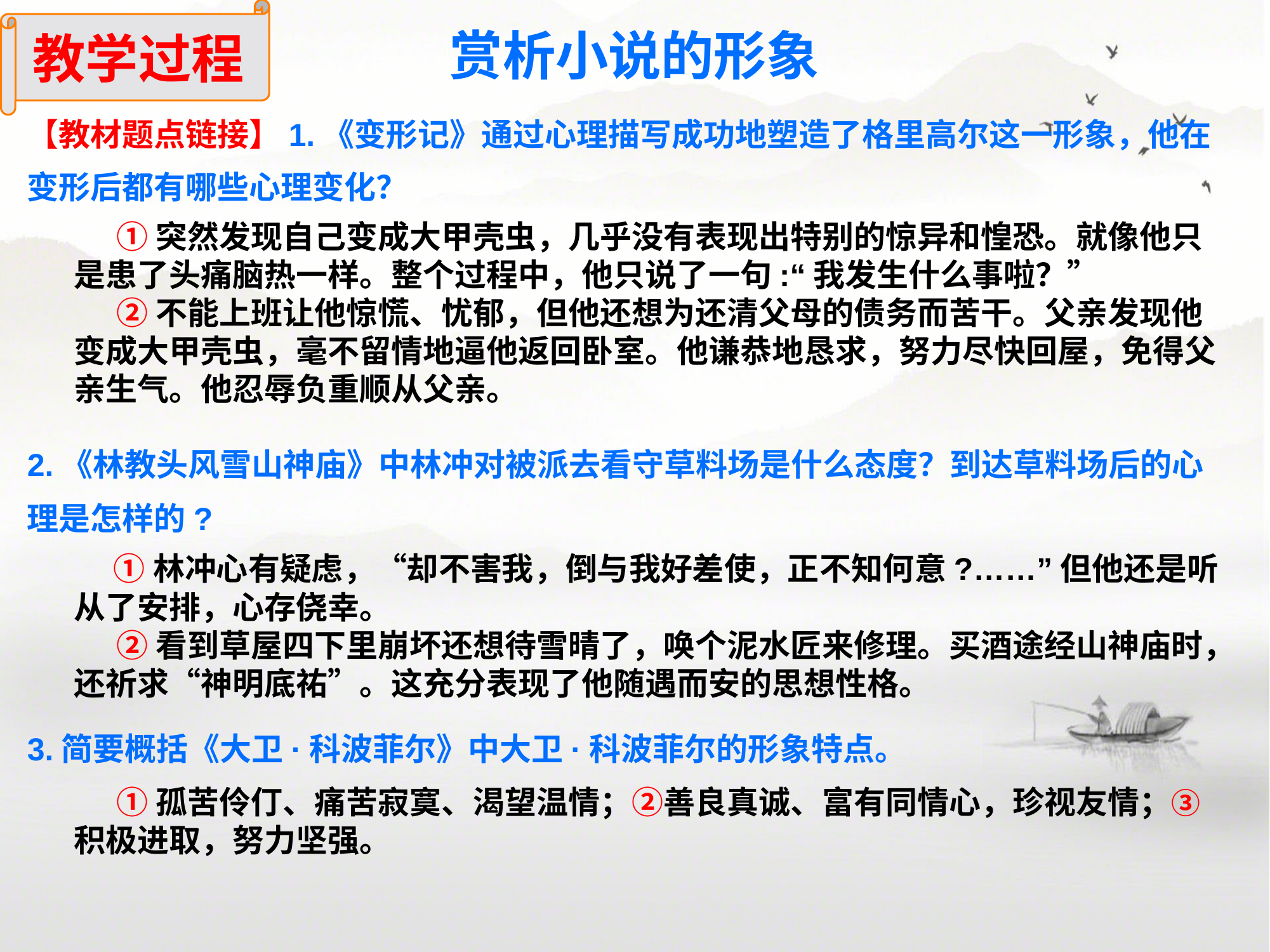

教学过程
赏析小说的形象
【教材题点链接】1.《变形记》通过心理描写成功地塑造了格里高尔这一形象，他在变形后都有哪些心理变化？
      ①突然发现自己变成大甲壳虫，几乎没有表现出特别的惊异和惶恐。就像他只是患了头痛脑热一样。整个过程中，他只说了一句:“我发生什么事啦？”
      ②不能上班让他惊慌、忧郁，但他还想为还清父母的债务而苦干。父亲发现他变成大甲壳虫，毫不留情地逼他返回卧室。他谦恭地恳求，努力尽快回屋，免得父亲生气。他忍辱负重顺从父亲。
2.《林教头风雪山神庙》中林冲对被派去看守草料场是什么态度？到达草料场后的心理是怎样的?
      ①林冲心有疑虑，“却不害我，倒与我好差使，正不知何意?……”但他还是听从了安排，心存侥幸。
      ②看到草屋四下里崩坏还想待雪晴了，唤个泥水匠来修理。买酒途经山神庙时，还祈求“神明底祐”。这充分表现了他随遇而安的思想性格。
3.简要概括《大卫·科波菲尔》中大卫·科波菲尔的形象特点。
      ①孤苦伶仃、痛苦寂寞、渴望温情；②善良真诚、富有同情心，珍视友情；③积极进取，努力坚强。